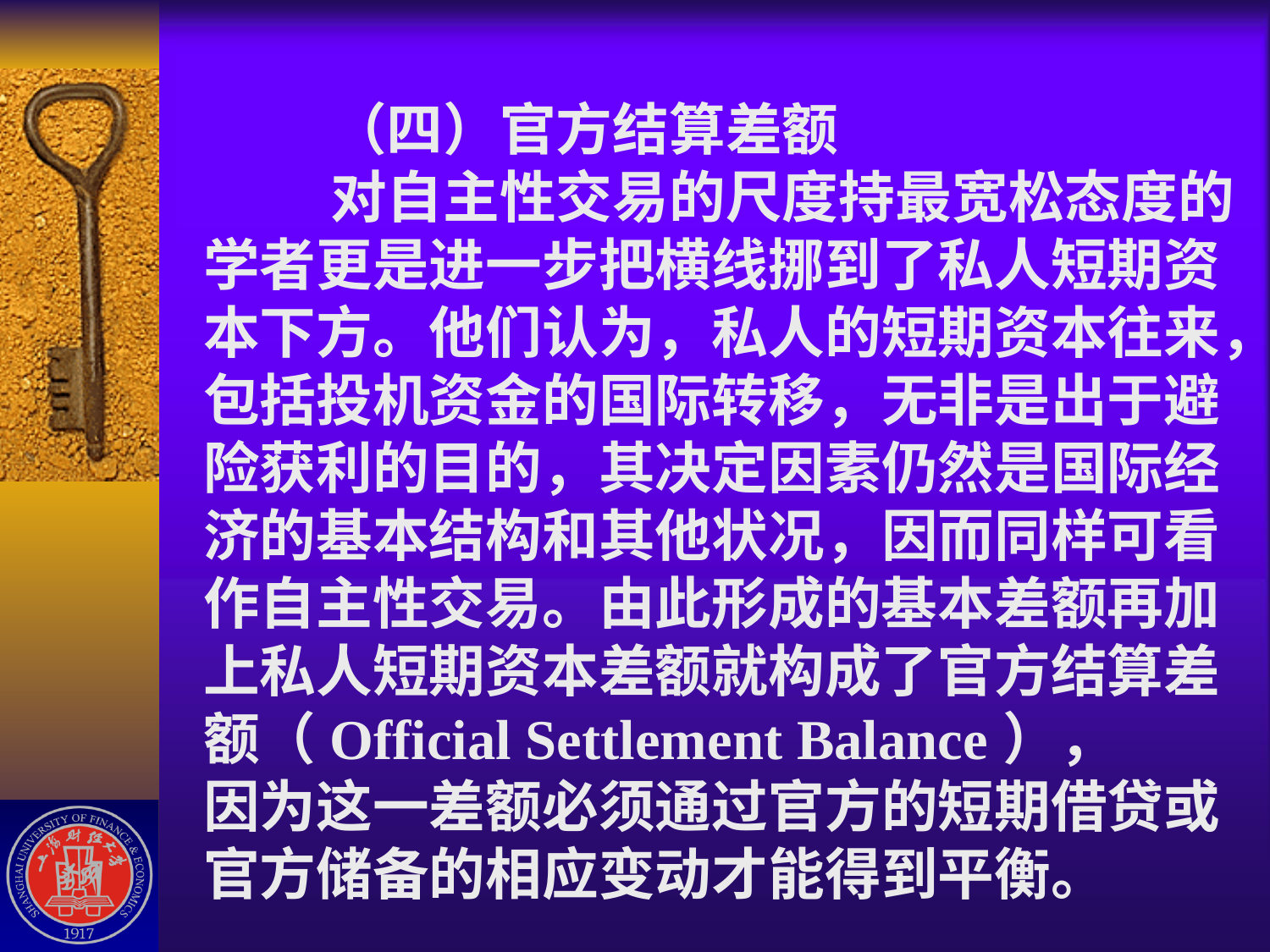

# （四）官方结算差额 对自主性交易的尺度持最宽松态度的学者更是进一步把横线挪到了私人短期资本下方。他们认为，私人的短期资本往来，包括投机资金的国际转移，无非是出于避险获利的目的，其决定因素仍然是国际经济的基本结构和其他状况，因而同样可看作自主性交易。由此形成的基本差额再加上私人短期资本差额就构成了官方结算差额（Official Settlement Balance）， 因为这一差额必须通过官方的短期借贷或官方储备的相应变动才能得到平衡。